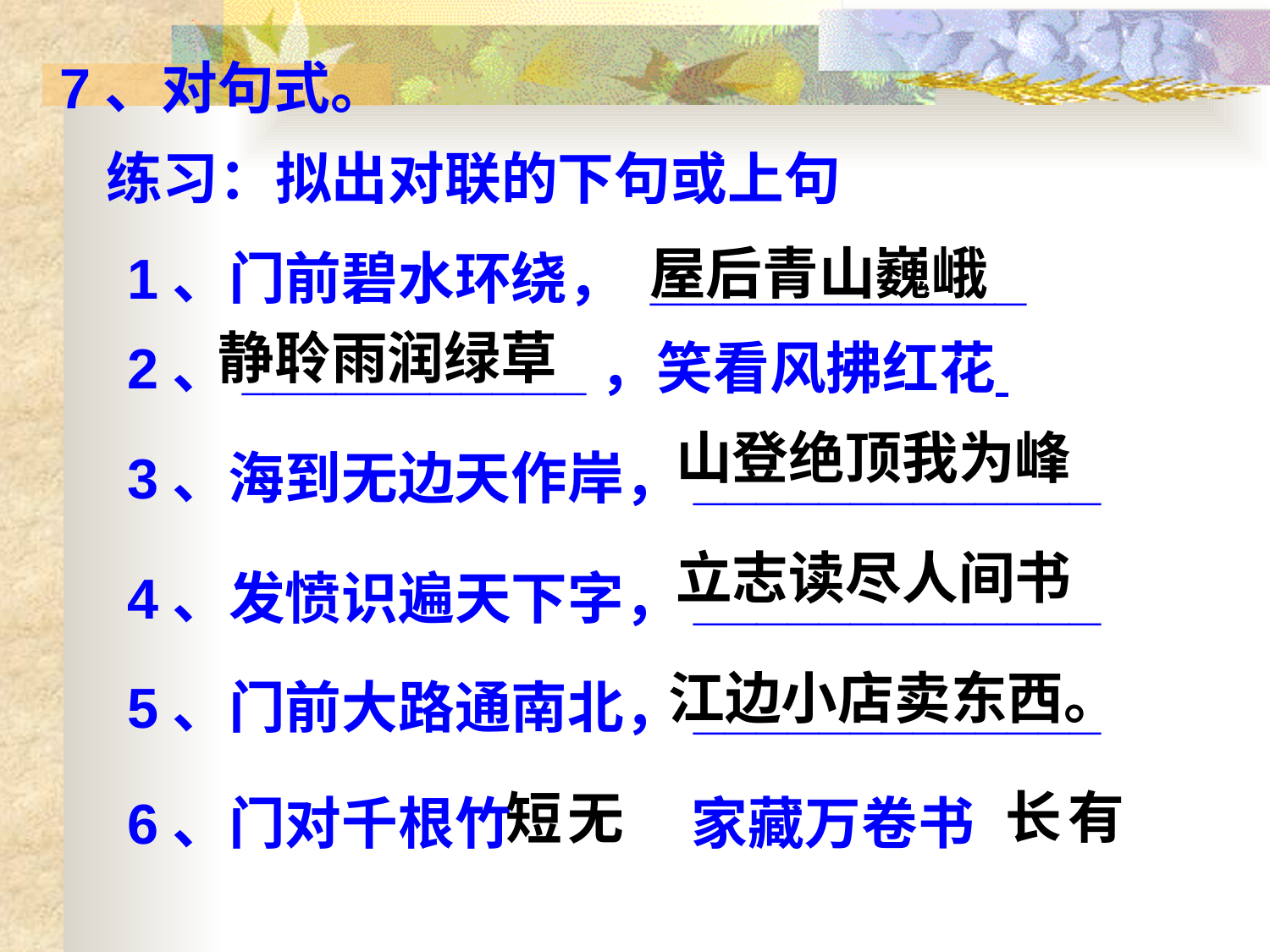

7、对句式。
练习：拟出对联的下句或上句
屋后青山巍峨
1、门前碧水环绕， ____________
静聆雨润绿草
2、___________，笑看风拂红花
山登绝顶我为峰
3、海到无边天作岸，_____________
立志读尽人间书
4、发愤识遍天下字，_____________
江边小店卖东西。
5、门前大路通南北，_____________
长
有
短
无
6、门对千根竹              家藏万卷书